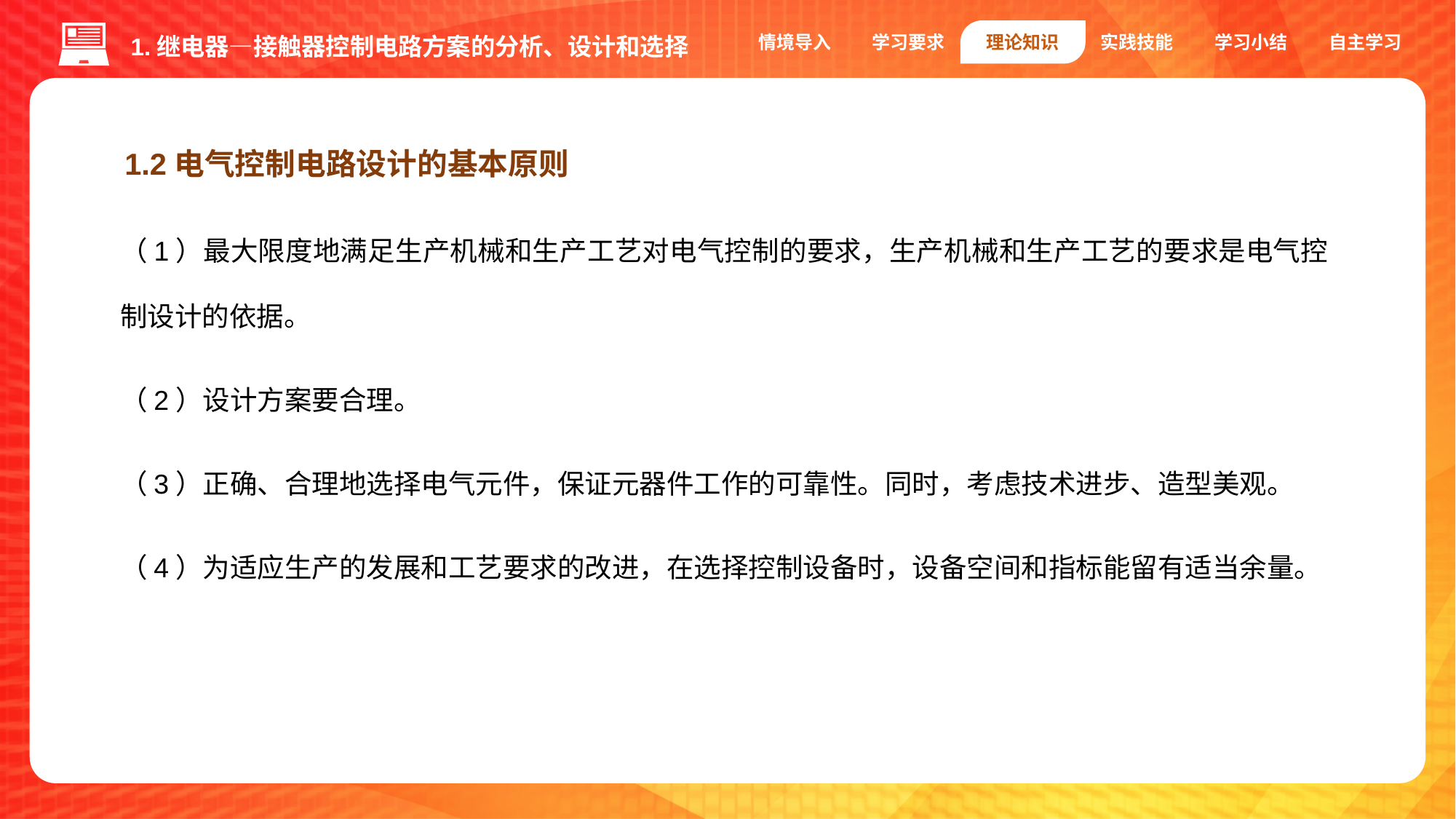

情境导入
学习要求
理论知识
实践技能
学习小结
自主学习

 1.继电器—接触器控制电路方案的分析、设计和选择
1.2电气控制电路设计的基本原则

（1）最大限度地满足生产机械和生产工艺对电气控制的要求，生产机械和生产工艺的要求是电气控制设计的依据。
（2）设计方案要合理。
（3）正确、合理地选择电气元件，保证元器件工作的可靠性。同时，考虑技术进步、造型美观。
（4）为适应生产的发展和工艺要求的改进，在选择控制设备时，设备空间和指标能留有适当余量。